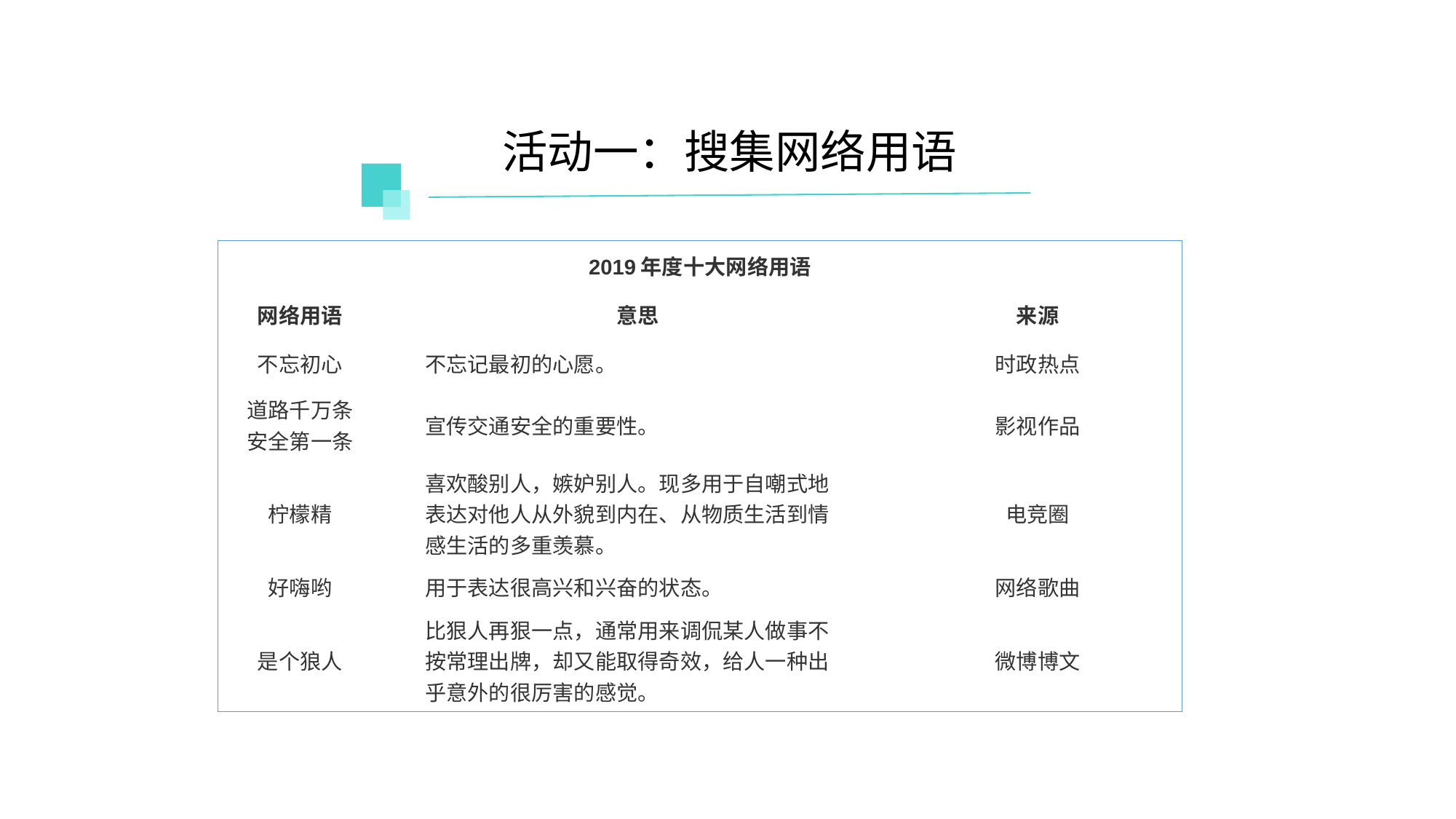

活动一：搜集网络用语

| 2019年度十大网络用语 |  |  |
| --- | --- | --- |
| 网络用语 | 意思 | 来源 |
| 不忘初心 | 不忘记最初的心愿。 | 时政热点 |
| 道路千万条 安全第一条 | 宣传交通安全的重要性。 | 影视作品 |
| 柠檬精 | 喜欢酸别人，嫉妒别人。现多用于自嘲式地 表达对他人从外貌到内在、从物质生活到情 感生活的多重羡慕。 | 电竞圈 |
| 好嗨哟 | 用于表达很高兴和兴奋的状态。 | 网络歌曲 |
| 是个狼人 | 比狠人再狠一点，通常用来调侃某人做事不 按常理出牌，却又能取得奇效，给人一种出 乎意外的很厉害的感觉。 | 微博博文 |